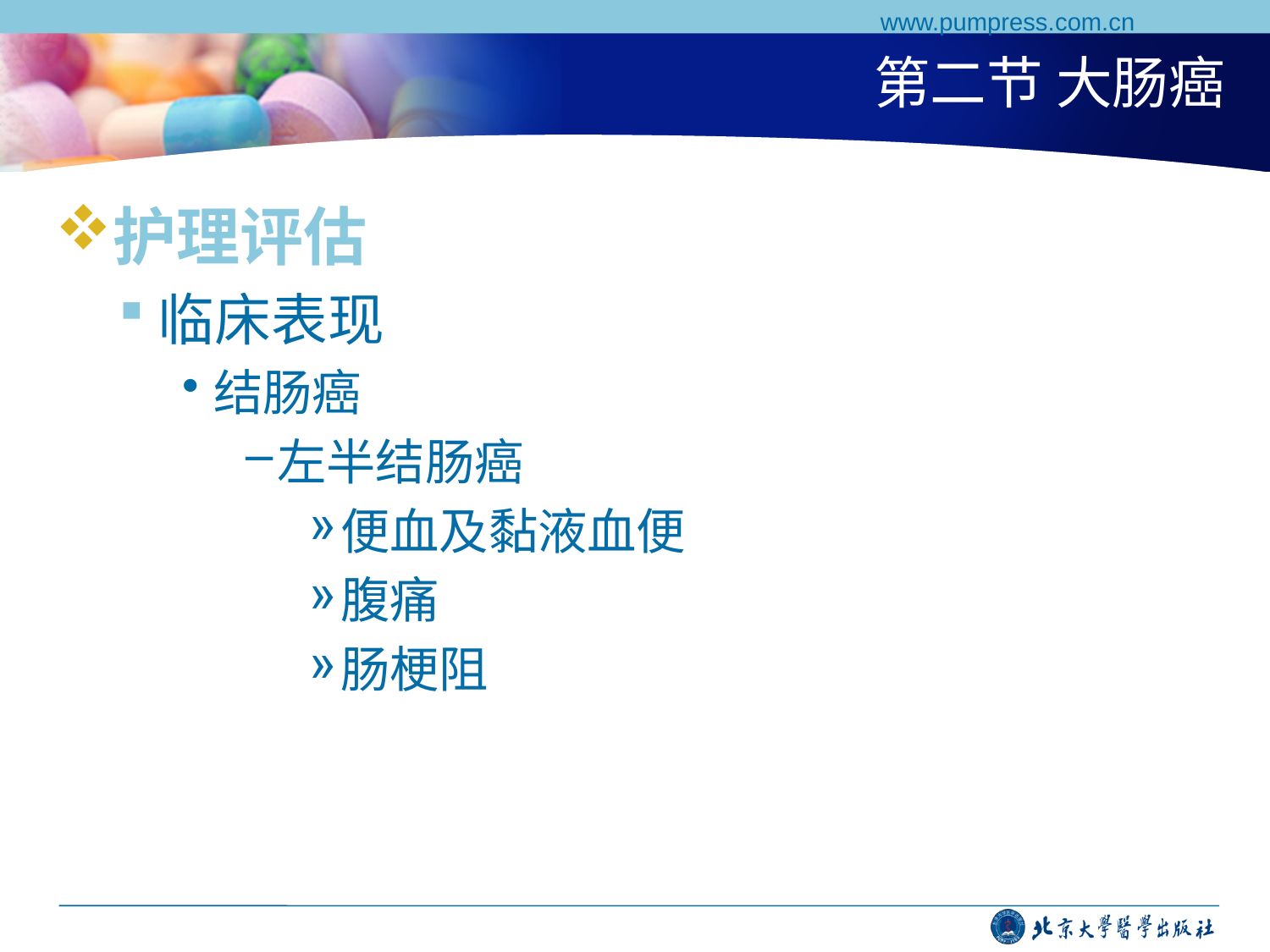

www.pumpress.com.cn
# 第二节 大肠癌
护理评估
临床表现
结肠癌
左半结肠癌
便血及黏液血便
腹痛
肠梗阻